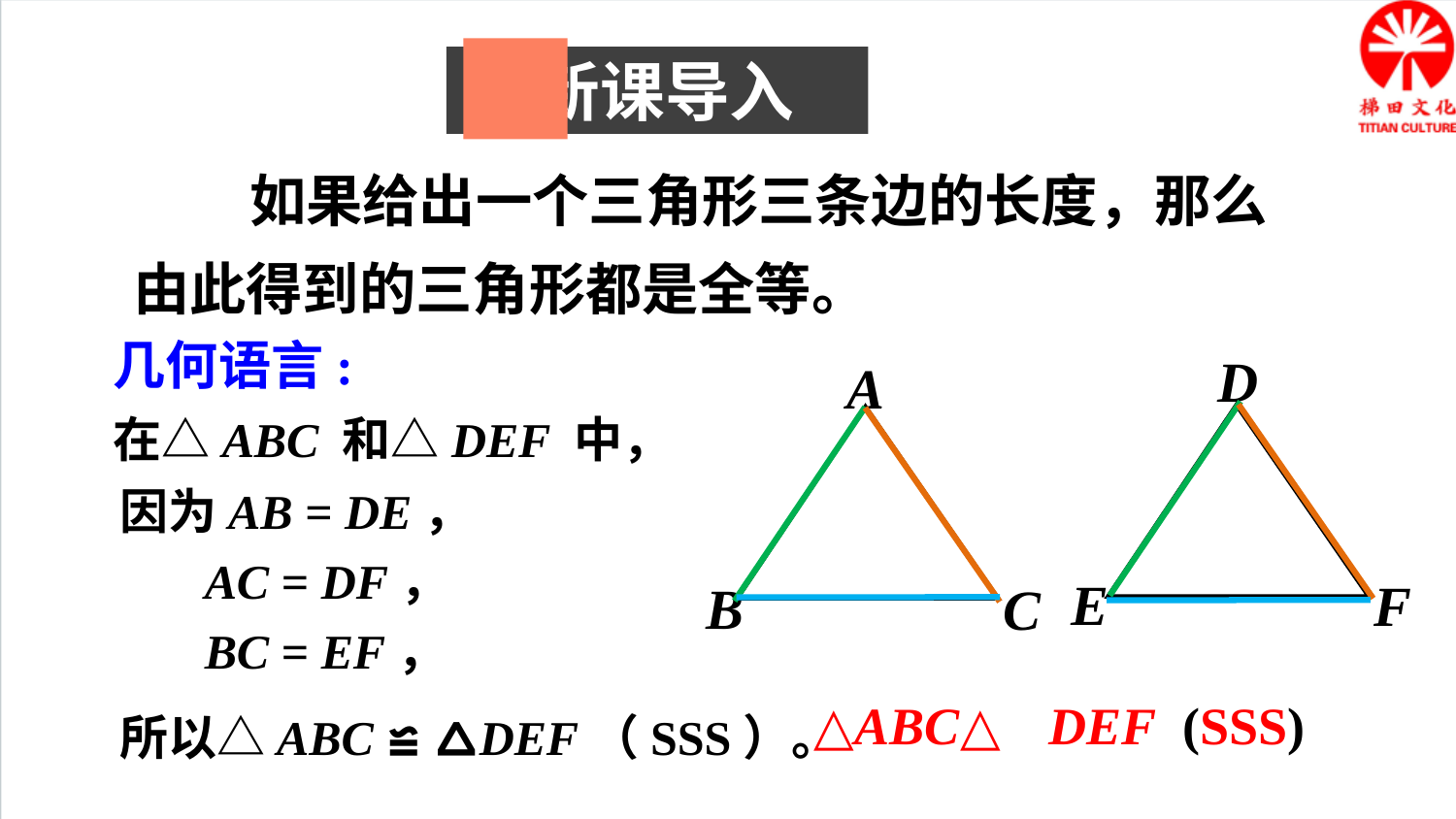

新课导入
        如果给出一个三角形三条边的长度，那么由此得到的三角形都是全等。
几何语言:
D

E
F
A

B
C
在△ABC 和△DEF 中，
因为AB = DE，
       AC = DF，
       BC = EF，
△ABC≌△DEF  (SSS)
所以△ABC ≌ △DEF（SSS）。